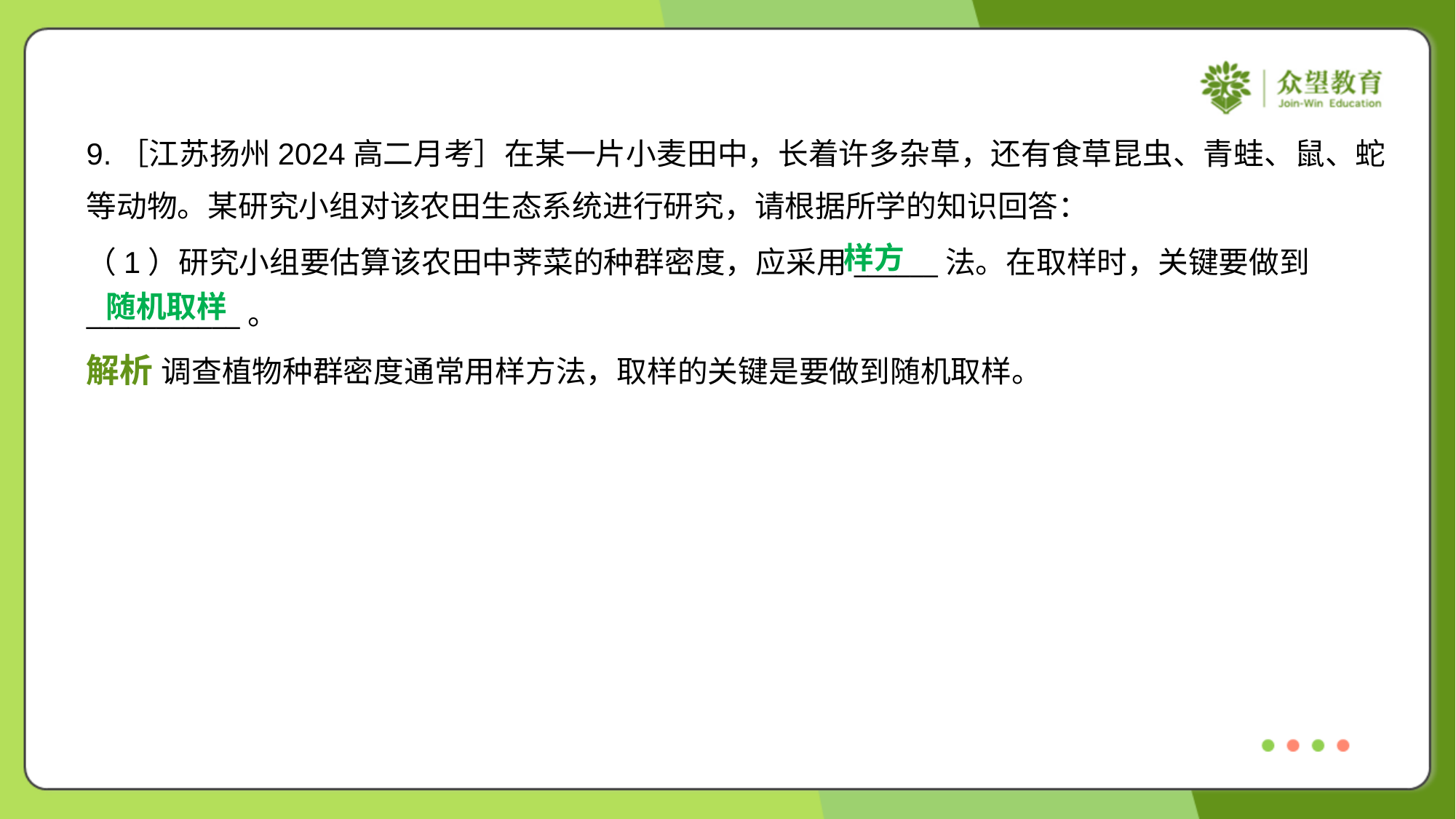

9.［江苏扬州2024高二月考］在某一片小麦田中，长着许多杂草，还有食草昆虫、青蛙、鼠、蛇
等动物。某研究小组对该农田生态系统进行研究，请根据所学的知识回答：
样方
（1）研究小组要估算该农田中荠菜的种群密度，应采用______法。在取样时，关键要做到
___________。
随机取样
解析 调查植物种群密度通常用样方法，取样的关键是要做到随机取样。